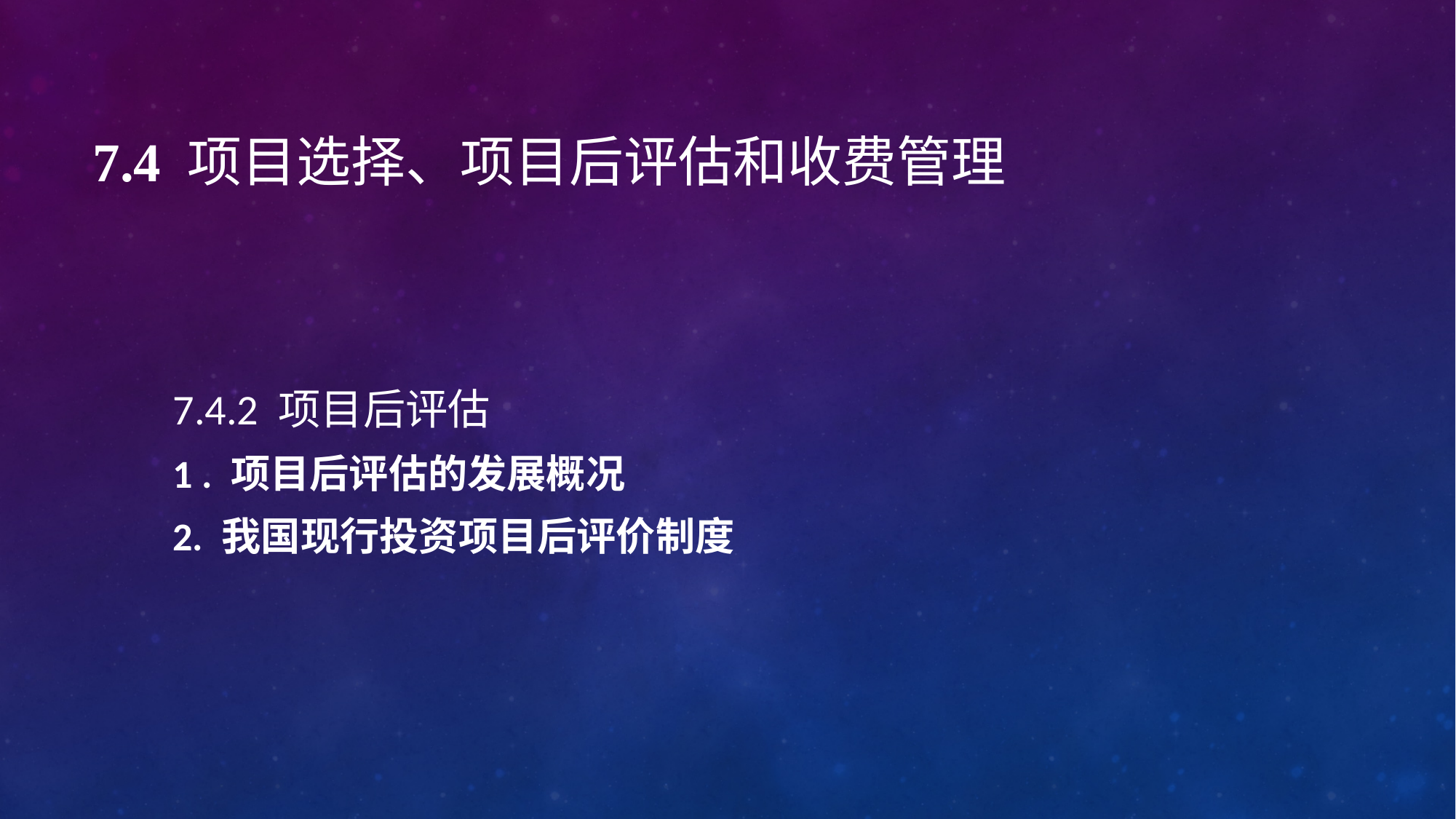

# 7.4 项目选择、项目后评估和收费管理
7.4.2 项目后评估
1 . 项目后评估的发展概况
2. 我国现行投资项目后评价制度